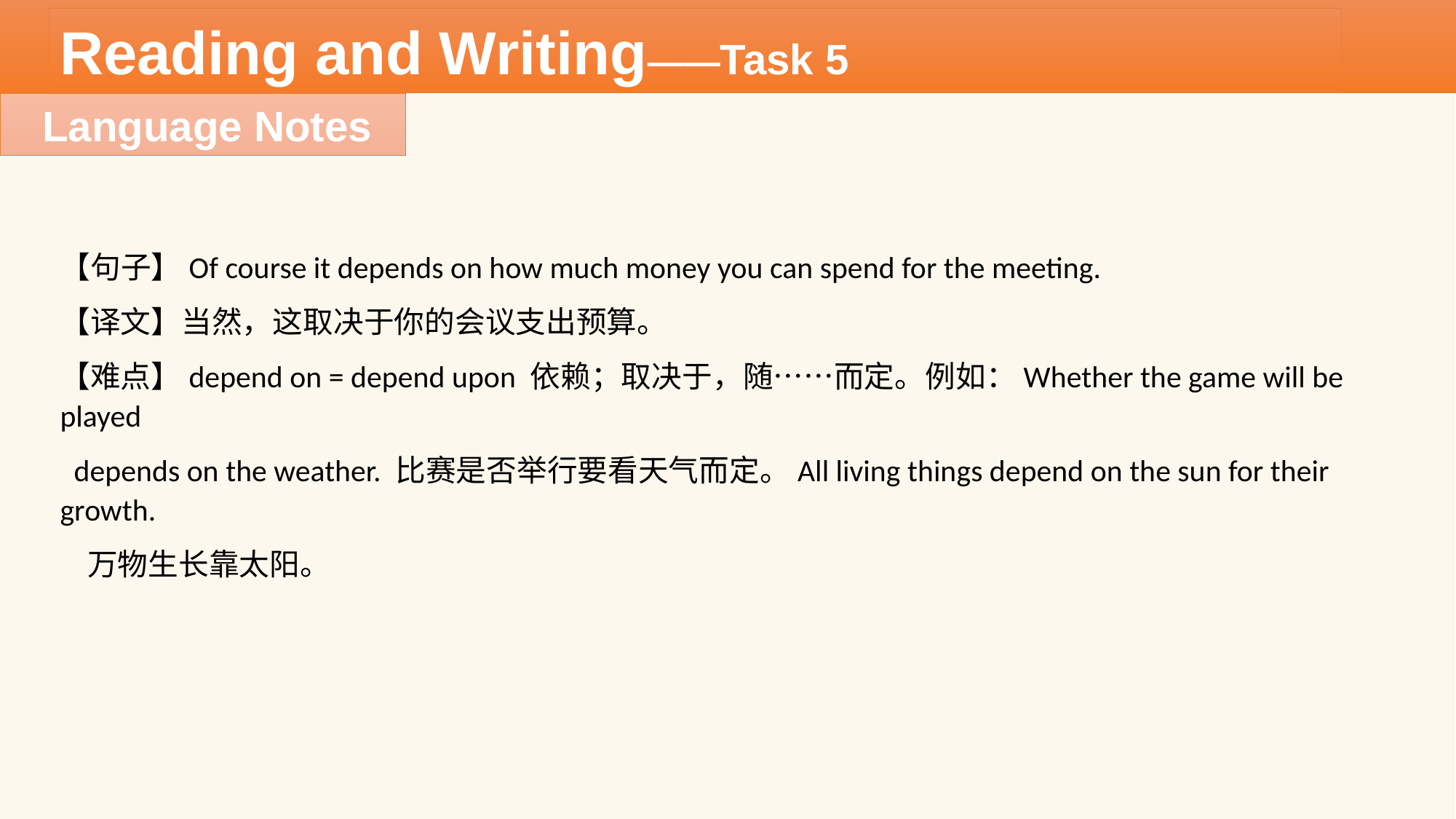

Reading and Writing——Task 5
Language Notes
【句子】Of course it depends on how much money you can spend for the meeting.
【译文】当然，这取决于你的会议支出预算。
【难点】depend on = depend upon 依赖；取决于，随……而定。例如：Whether the game will be played
  depends on the weather. 比赛是否举行要看天气而定。All living things depend on the sun for their growth.
   万物生长靠太阳。